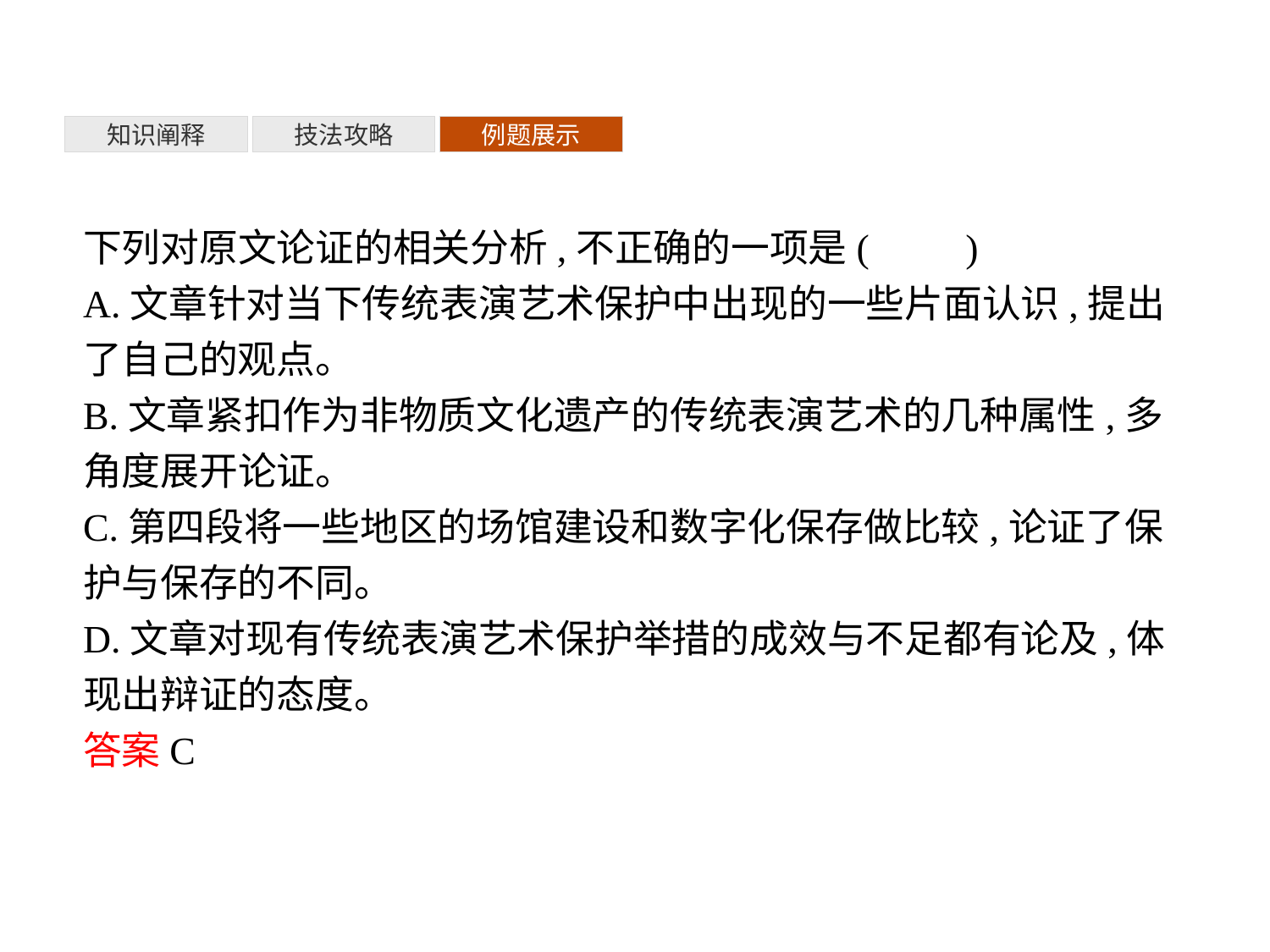

知识阐释
技法攻略
例题展示
下列对原文论证的相关分析,不正确的一项是(　　)
A.文章针对当下传统表演艺术保护中出现的一些片面认识,提出了自己的观点。
B.文章紧扣作为非物质文化遗产的传统表演艺术的几种属性,多角度展开论证。
C.第四段将一些地区的场馆建设和数字化保存做比较,论证了保护与保存的不同。
D.文章对现有传统表演艺术保护举措的成效与不足都有论及,体现出辩证的态度。
答案C